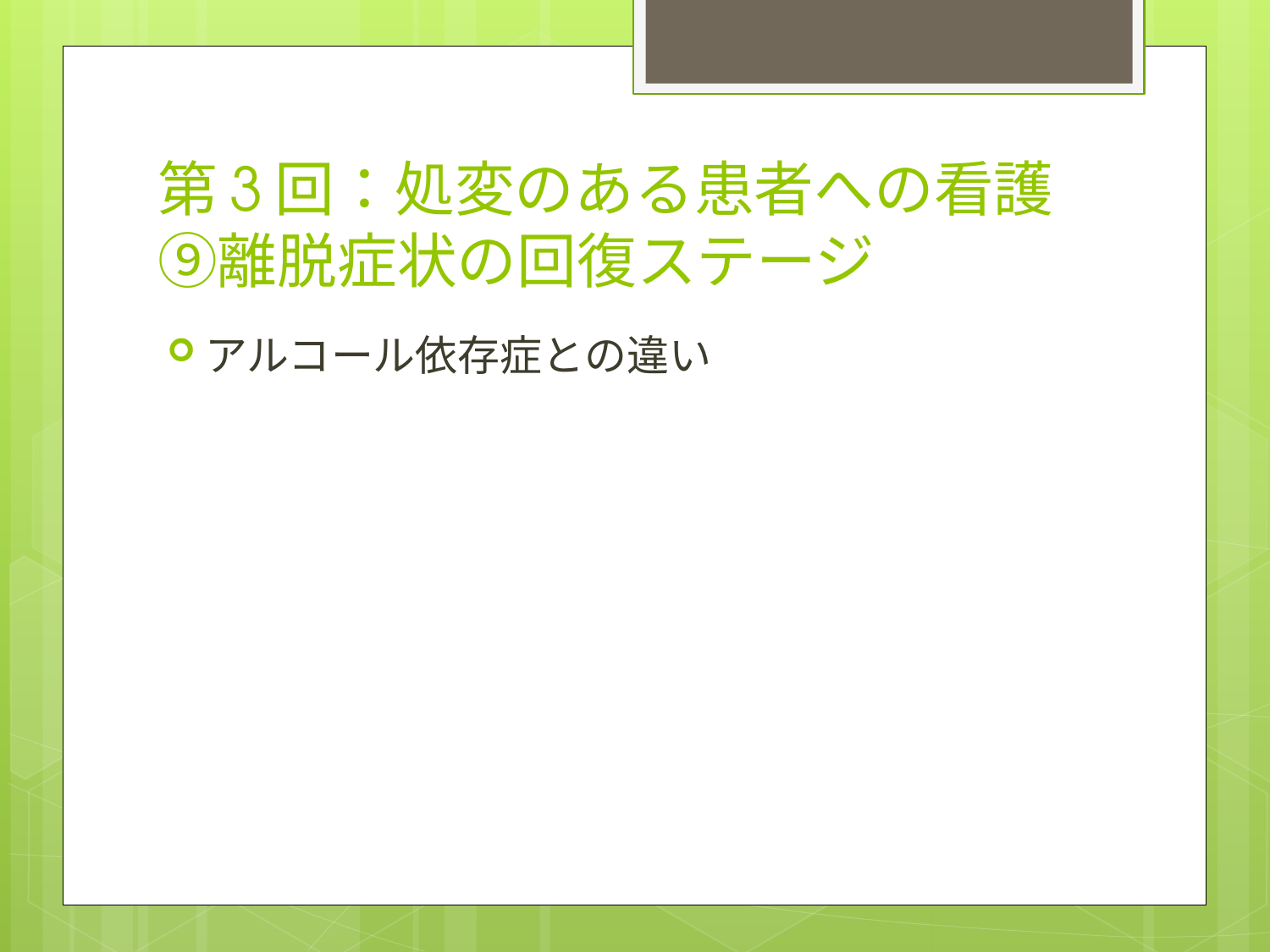

# 第3回：処変のある患者への看護 ⑨離脱症状の回復ステージ
アルコール依存症との違い